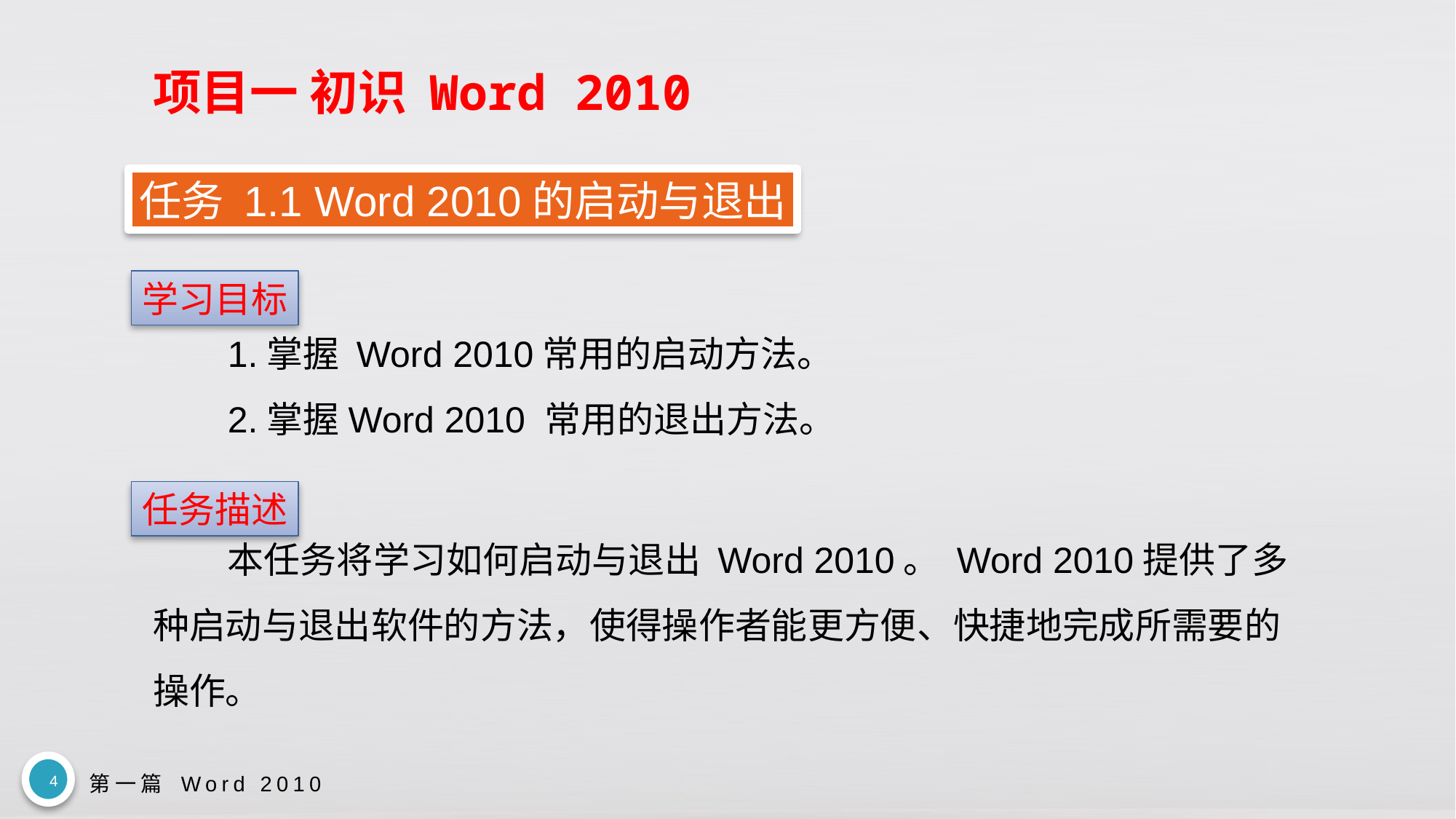

# 项目一 初识 Word 2010
任务 1.1 Word 2010的启动与退出

1.掌握 Word 2010常用的启动方法。
2.掌握Word 2010 常用的退出方法。
学习目标

本任务将学习如何启动与退出 Word 2010。 Word 2010提供了多种启动与退出软件的方法，使得操作者能更方便、快捷地完成所需要的操作。
任务描述
4